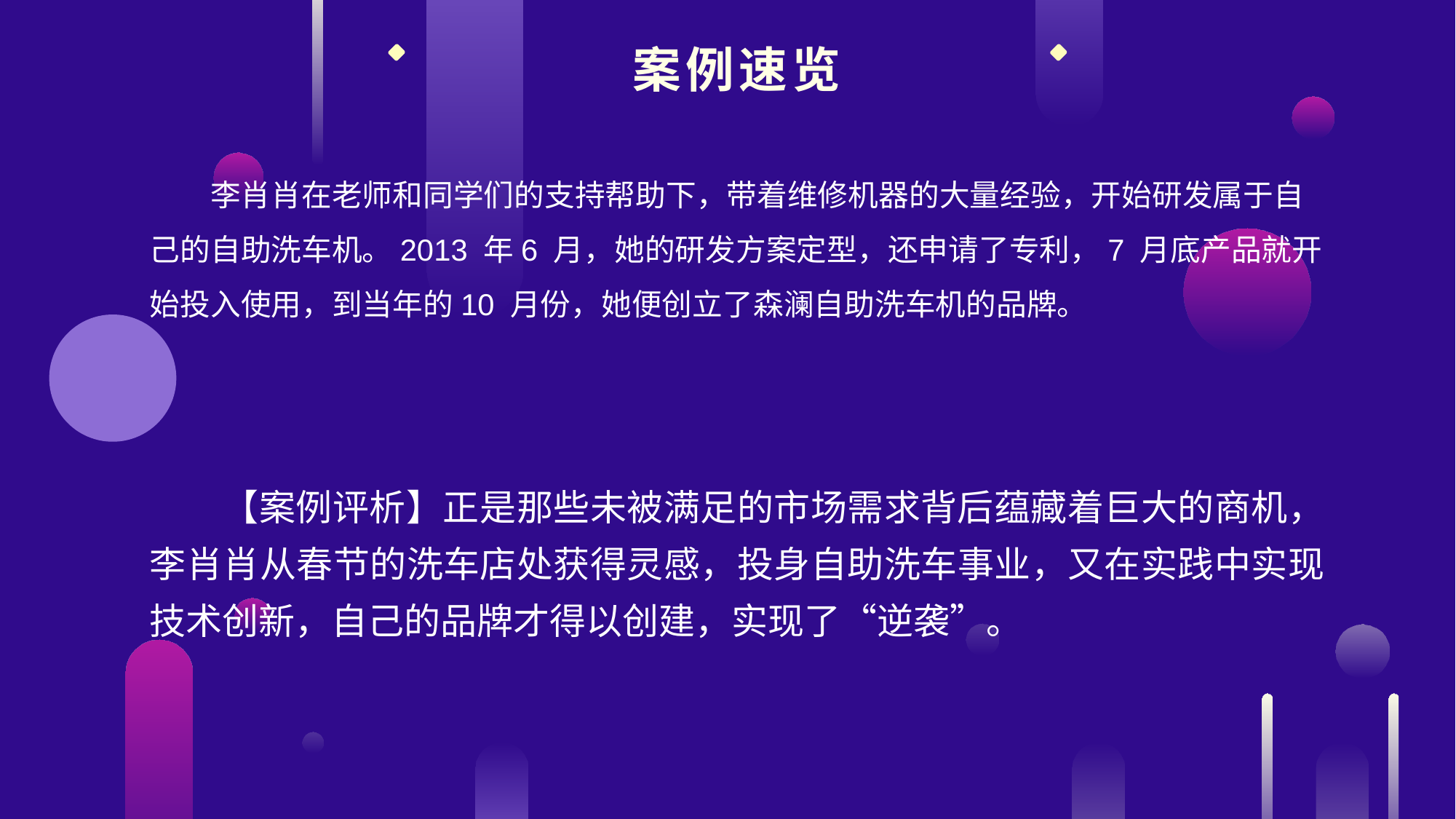

案例速览

李肖肖在老师和同学们的支持帮助下，带着维修机器的大量经验，开始研发属于自己的自助洗车机。2013 年6 月，她的研发方案定型，还申请了专利，7 月底产品就开始投入使用，到当年的10 月份，她便创立了森澜自助洗车机的品牌。

【案例评析】正是那些未被满足的市场需求背后蕴藏着巨大的商机，李肖肖从春节的洗车店处获得灵感，投身自助洗车事业，又在实践中实现技术创新，自己的品牌才得以创建，实现了“逆袭”。